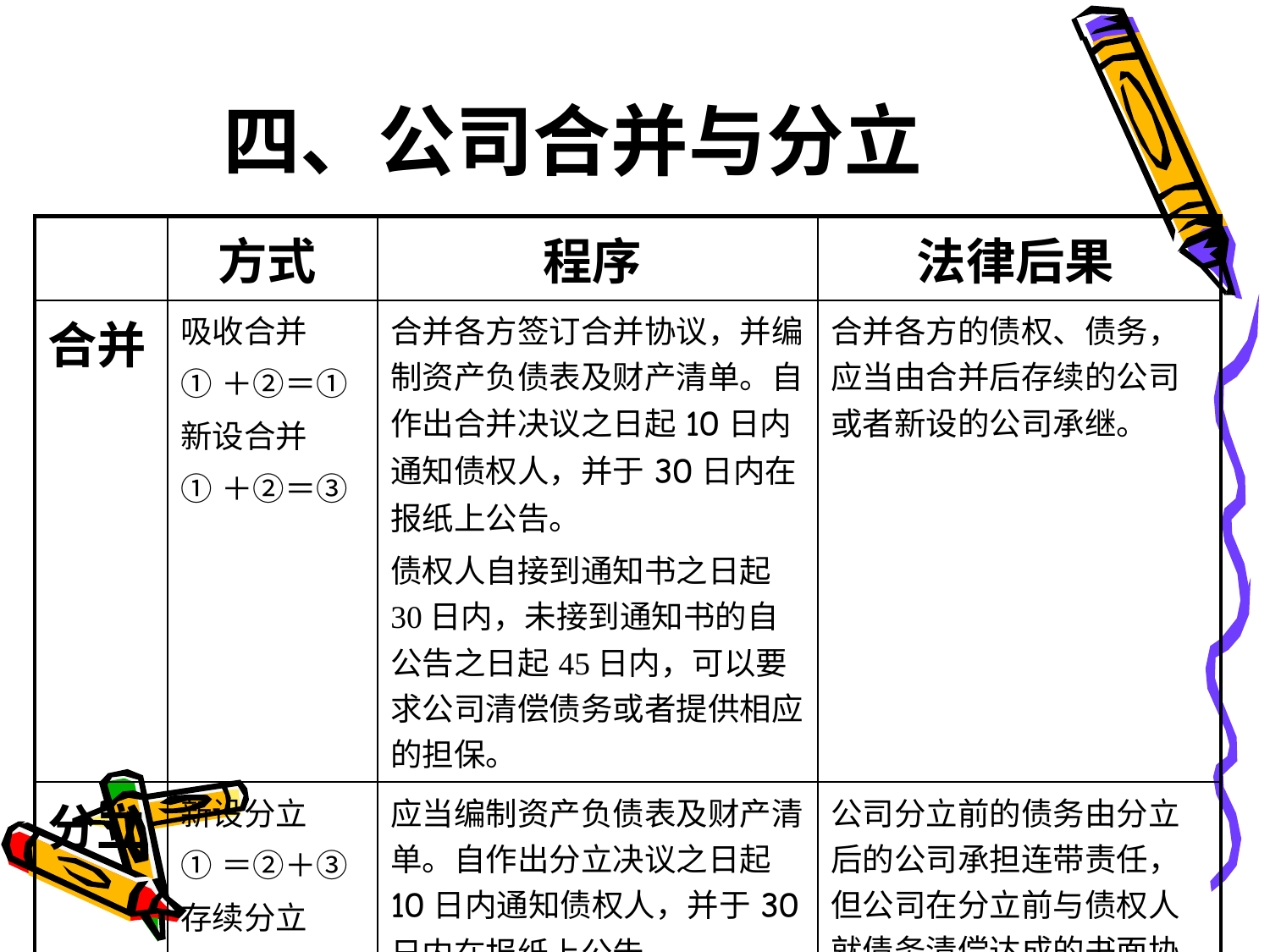

# 四、公司合并与分立
|  | 方式 | 程序 | 法律后果 |
| --- | --- | --- | --- |
| 合并 | 吸收合并 ①＋②＝① 新设合并 ①＋②＝③ | 合并各方签订合并协议，并编制资产负债表及财产清单。自作出合并决议之日起10日内通知债权人，并于30日内在报纸上公告。 债权人自接到通知书之日起30日内，未接到通知书的自公告之日起45日内，可以要求公司清偿债务或者提供相应的担保。 | 合并各方的债权、债务，应当由合并后存续的公司或者新设的公司承继。 |
| 分立 | 新设分立 ①＝②＋③ 存续分立 ①＝①＋② | 应当编制资产负债表及财产清单。自作出分立决议之日起10日内通知债权人，并于30日内在报纸上公告。 | 公司分立前的债务由分立后的公司承担连带责任，但公司在分立前与债权人就债务清偿达成的书面协议另有约定的除外。 |